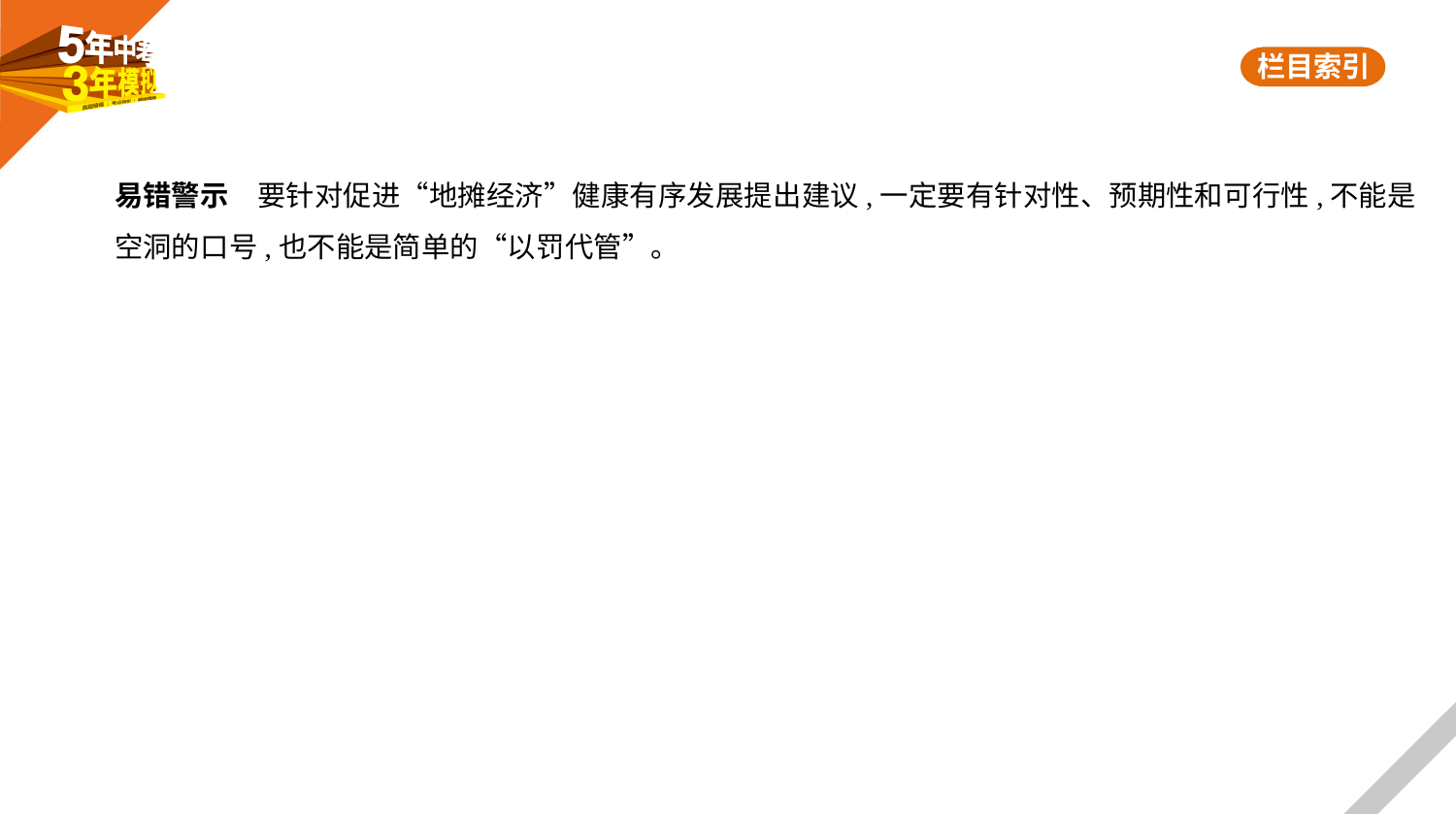

易错警示　要针对促进“地摊经济”健康有序发展提出建议,一定要有针对性、预期性和可行性,不能是
空洞的口号,也不能是简单的“以罚代管”。